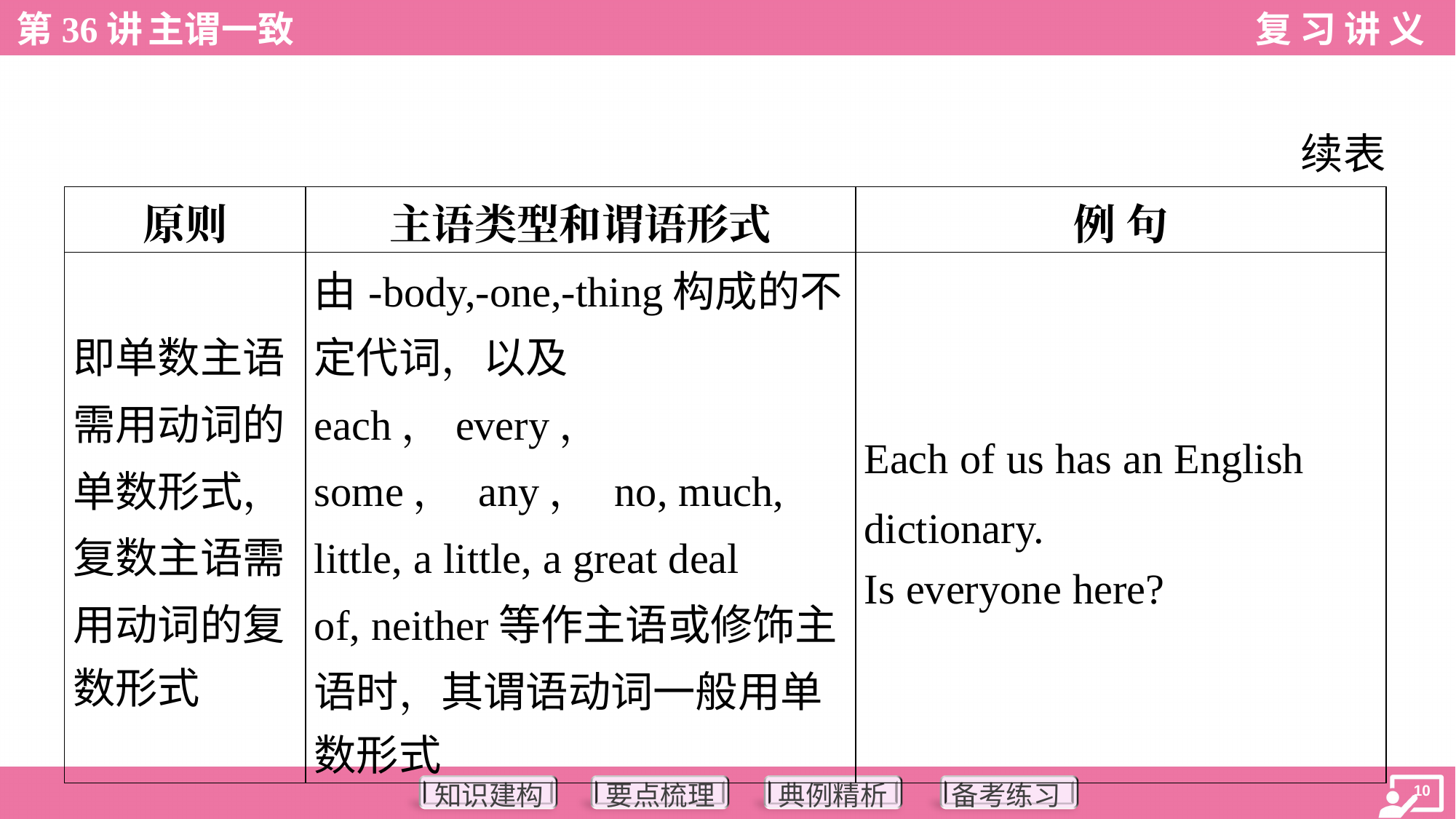

续表
| 原则 | 主语类型和谓语形式 | 例 句 |
| --- | --- | --- |
| 即单数主语 需用动词的 单数形式， 复数主语需 用动词的复 数形式 | 由-body,-one,-thing构成的不 定代词，以及each，every， some， any， no, much, little, a little, a great deal of, neither等作主语或修饰主 语时，其谓语动词一般用单 数形式 | Each of us has an English dictionary. Is everyone here? |